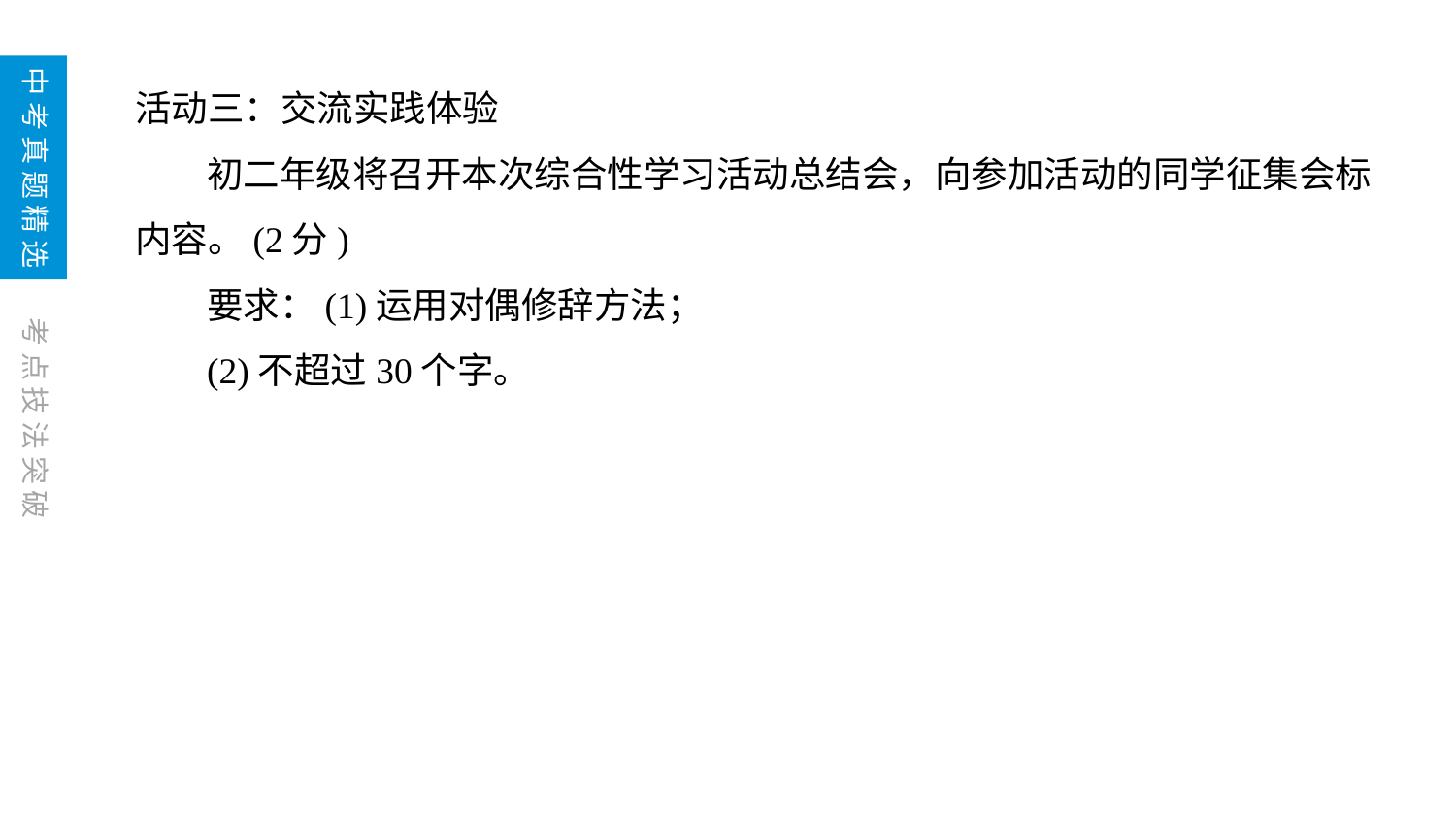

活动三：交流实践体验
初二年级将召开本次综合性学习活动总结会，向参加活动的同学征集会标内容。(2分)
要求：(1)运用对偶修辞方法；
(2)不超过30个字。